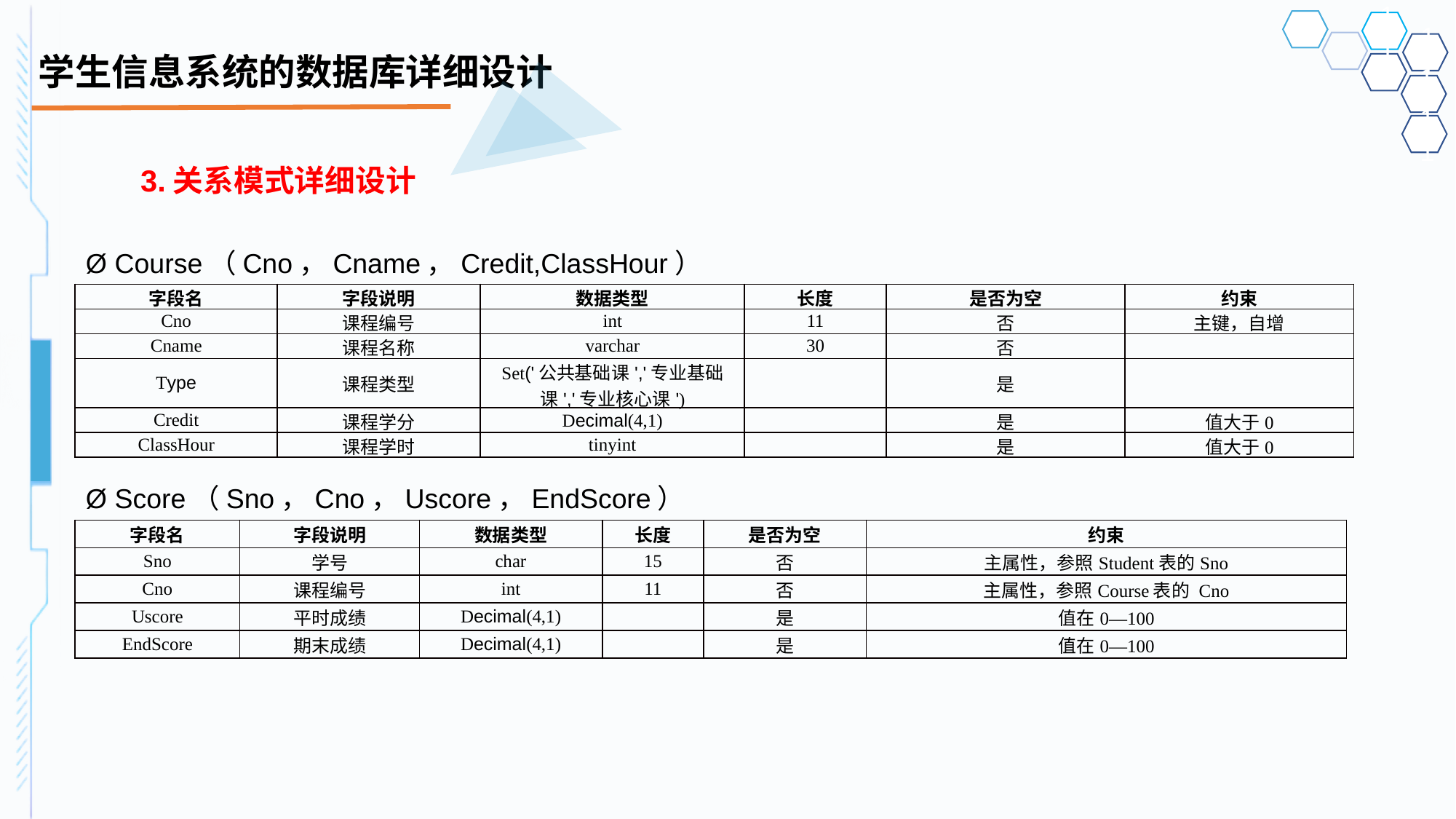

# 学生信息系统的数据库详细设计

3.关系模式详细设计

Ø Course（Cno，Cname，Credit,ClassHour）
| 字段名 | 字段说明 | 数据类型 | 长度 | 是否为空 | 约束 |
| --- | --- | --- | --- | --- | --- |
| Cno | 课程编号 | int | 11 | 否 | 主键，自增 |
| Cname | 课程名称 | varchar | 30 | 否 |  |
| Type | 课程类型 | Set('公共基础课','专业基础课','专业核心课') |  | 是 |  |
| Credit | 课程学分 | Decimal(4,1) |  | 是 | 值大于0 |
| ClassHour | 课程学时 | tinyint |  | 是 | 值大于0 |

Ø Score（Sno，Cno，Uscore，EndScore）
| 字段名 | 字段说明 | 数据类型 | 长度 | 是否为空 | 约束 |
| --- | --- | --- | --- | --- | --- |
| Sno | 学号 | char | 15 | 否 | 主属性，参照Student表的Sno |
| Cno | 课程编号 | int | 11 | 否 | 主属性，参照Course表的 Cno |
| Uscore | 平时成绩 | Decimal(4,1) |  | 是 | 值在0—100 |
| EndScore | 期末成绩 | Decimal(4,1) |  | 是 | 值在0—100 |